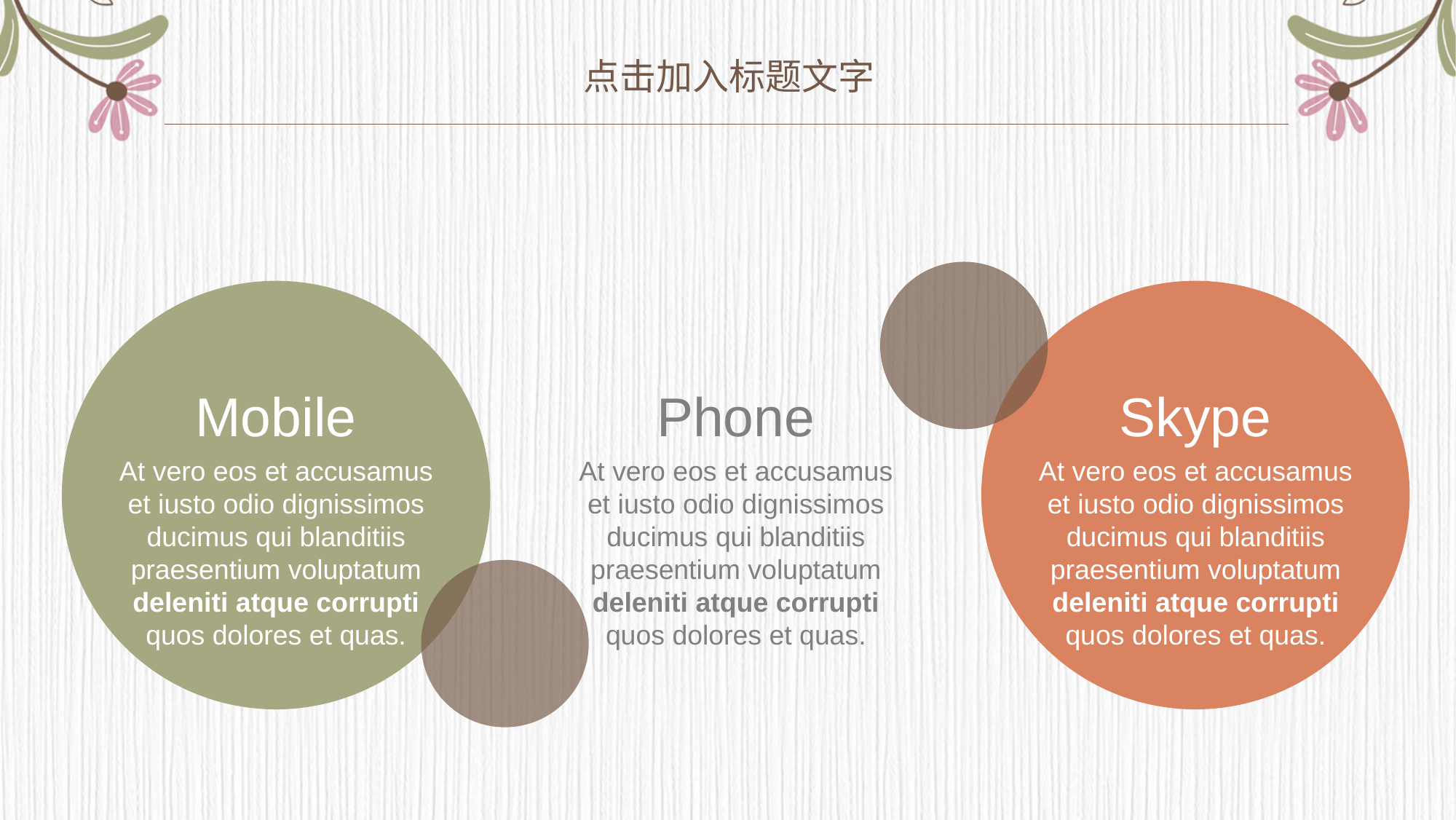

点击加入标题文字

Mobile
At vero eos et accusamus et iusto odio dignissimos ducimus qui blanditiis praesentium voluptatum deleniti atque corrupti quos dolores et quas.

Phone
At vero eos et accusamus et iusto odio dignissimos ducimus qui blanditiis praesentium voluptatum deleniti atque corrupti quos dolores et quas.

Skype
At vero eos et accusamus et iusto odio dignissimos ducimus qui blanditiis praesentium voluptatum deleniti atque corrupti quos dolores et quas.